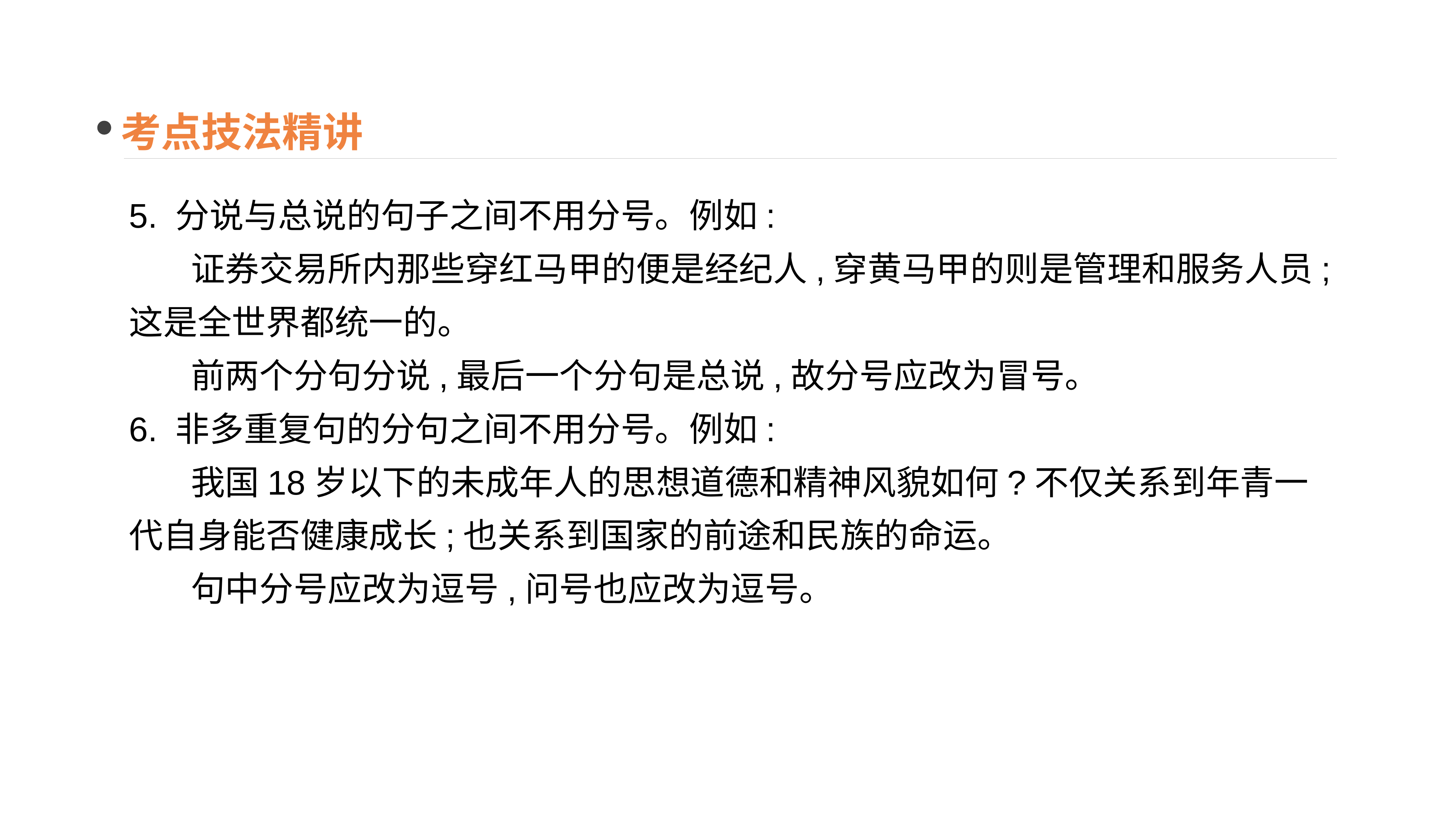

考点技法精讲

5. 分说与总说的句子之间不用分号。例如:
       证券交易所内那些穿红马甲的便是经纪人,穿黄马甲的则是管理和服务人员;这是全世界都统一的。
       前两个分句分说,最后一个分句是总说,故分号应改为冒号。
6. 非多重复句的分句之间不用分号。例如:
       我国18岁以下的未成年人的思想道德和精神风貌如何?不仅关系到年青一代自身能否健康成长;也关系到国家的前途和民族的命运。
       句中分号应改为逗号,问号也应改为逗号。